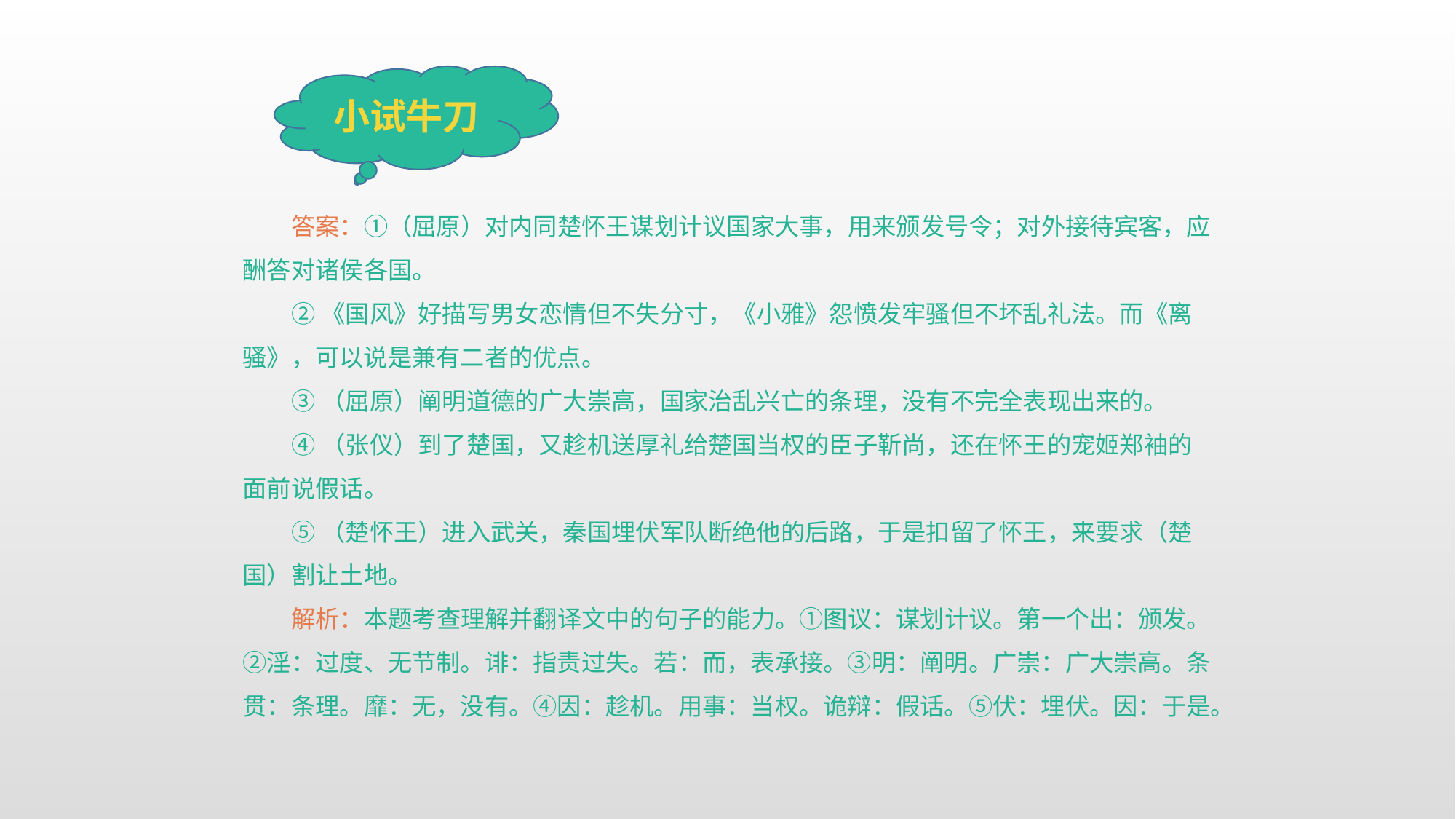

小试牛刀
答案：①（屈原）对内同楚怀王谋划计议国家大事，用来颁发号令；对外接待宾客，应酬答对诸侯各国。
②《国风》好描写男女恋情但不失分寸，《小雅》怨愤发牢骚但不坏乱礼法。而《离骚》，可以说是兼有二者的优点。
③（屈原）阐明道德的广大崇高，国家治乱兴亡的条理，没有不完全表现出来的。
④（张仪）到了楚国，又趁机送厚礼给楚国当权的臣子靳尚，还在怀王的宠姬郑袖的面前说假话。
⑤（楚怀王）进入武关，秦国埋伏军队断绝他的后路，于是扣留了怀王，来要求（楚国）割让土地。
解析：本题考查理解并翻译文中的句子的能力。①图议：谋划计议。第一个出：颁发。②淫：过度、无节制。诽：指责过失。若：而，表承接。③明：阐明。广崇：广大崇高。条贯：条理。靡：无，没有。④因：趁机。用事：当权。诡辩：假话。⑤伏：埋伏。因：于是。